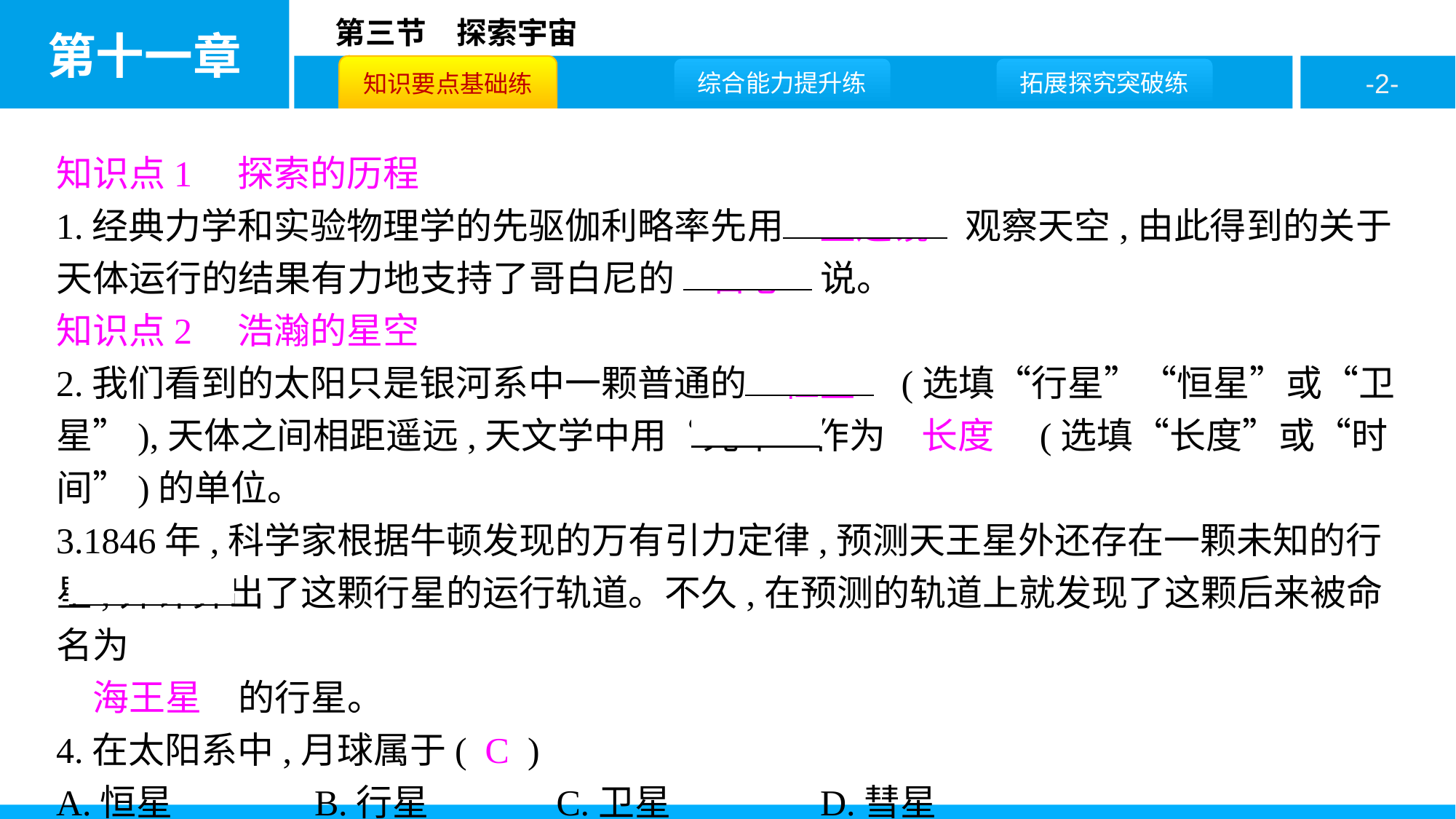

知识点1　探索的历程
1.经典力学和实验物理学的先驱伽利略率先用　望远镜　观察天空,由此得到的关于天体运行的结果有力地支持了哥白尼的　日心　说。
知识点2　浩瀚的星空
2.我们看到的太阳只是银河系中一颗普通的　恒星　(选填“行星”“恒星”或“卫星”),天体之间相距遥远,天文学中用“光年”作为　长度　(选填“长度”或“时间”)的单位。
3.1846年,科学家根据牛顿发现的万有引力定律,预测天王星外还存在一颗未知的行星,并计算出了这颗行星的运行轨道。不久,在预测的轨道上就发现了这颗后来被命名为
　海王星　的行星。
4.在太阳系中,月球属于(  C  )
A.恒星		B.行星		C.卫星		D.彗星